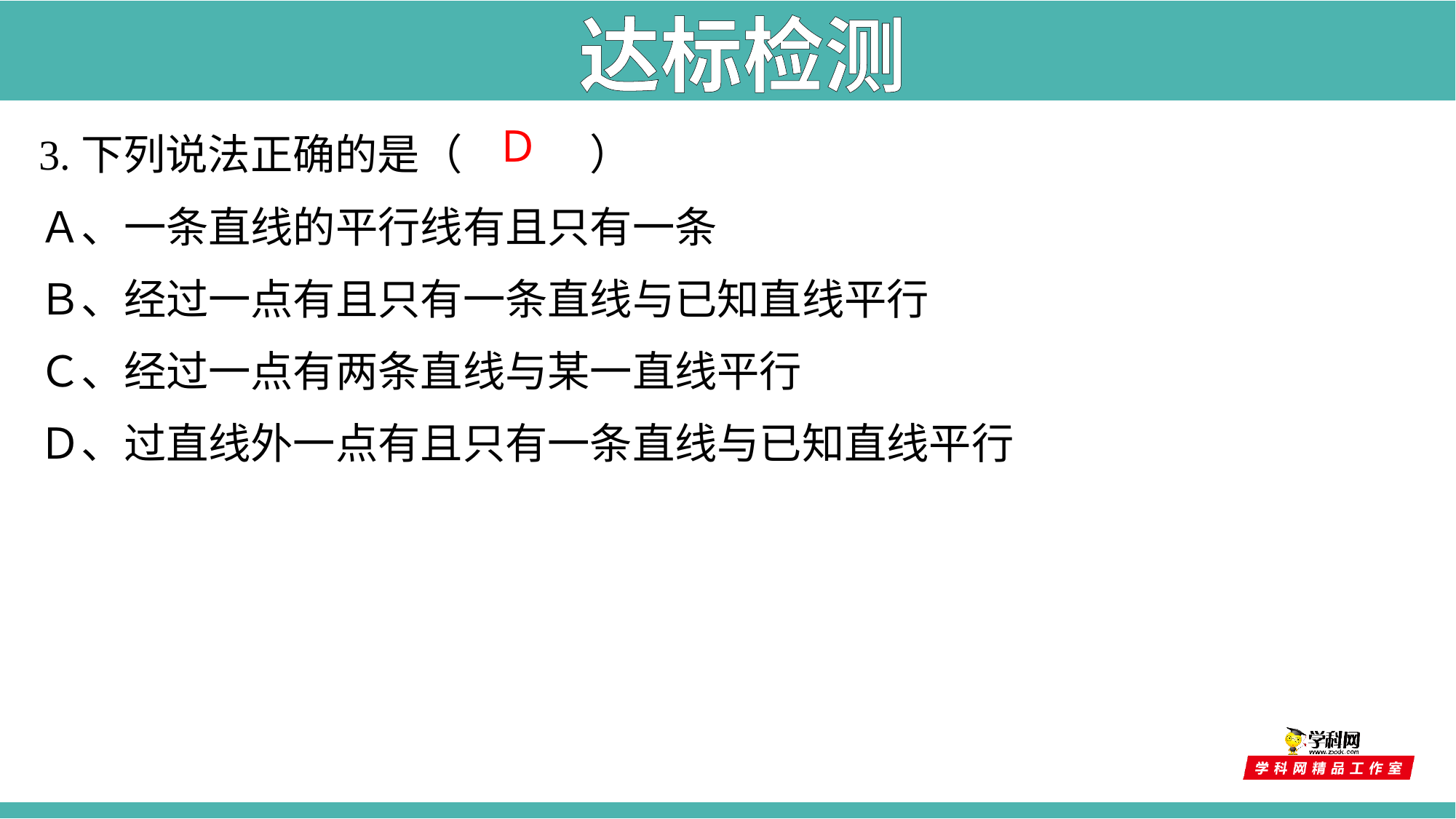

达标检测
Ｄ
3.下列说法正确的是（　　　）
Ａ、一条直线的平行线有且只有一条
Ｂ、经过一点有且只有一条直线与已知直线平行
Ｃ、经过一点有两条直线与某一直线平行
Ｄ、过直线外一点有且只有一条直线与已知直线平行